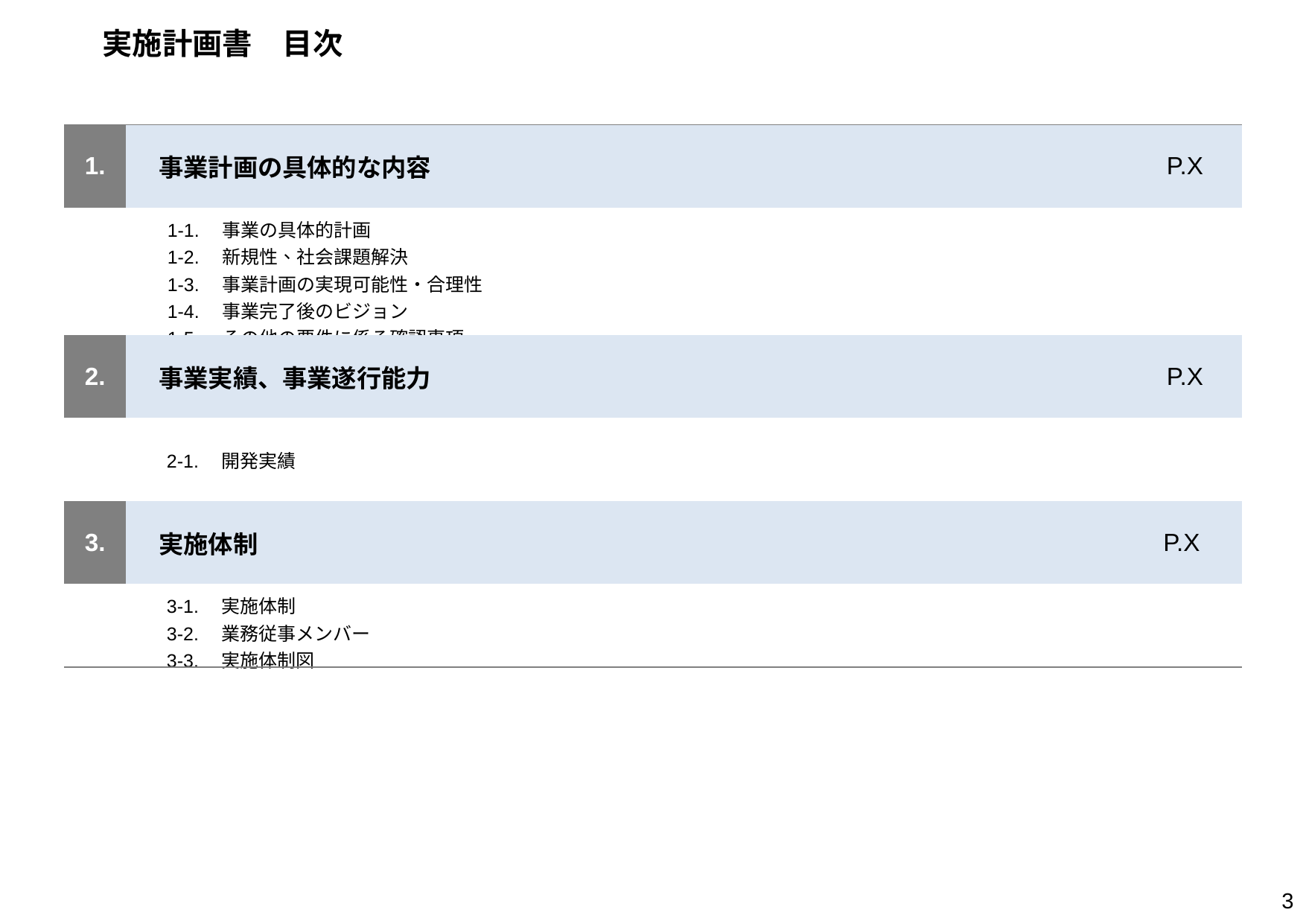

# 実施計画書　目次
| 1. | 事業計画の具体的な内容 | P.X |
| --- | --- | --- |
|  | 1-1.　事業の具体的計画 1-2.　新規性、社会課題解決 1-3.　事業計画の実現可能性・合理性 1-4.　事業完了後のビジョン 1-5.　その他の要件に係る確認事項 |  |
| 2. | 事業実績、事業遂行能力 | P.X |
|  | 2-1.　開発実績 |  |
| 3. | 実施体制 | P.X |
|  | 3-1.　実施体制 3-2.　業務従事メンバー 3-3.　実施体制図 |  |
3